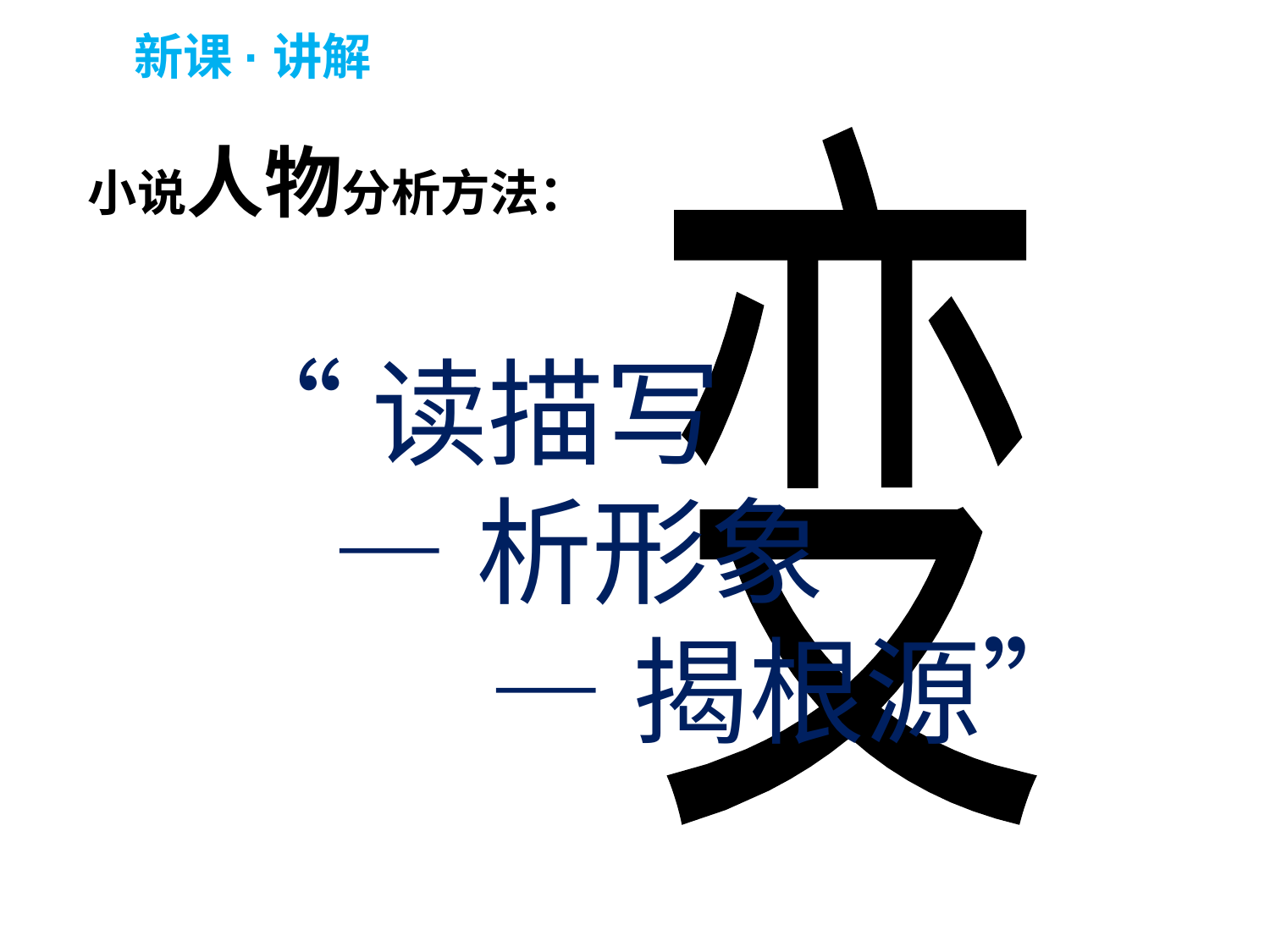

新课·讲解
变
小说人物分析方法：
“读描写
    —析形象
          —揭根源”
21